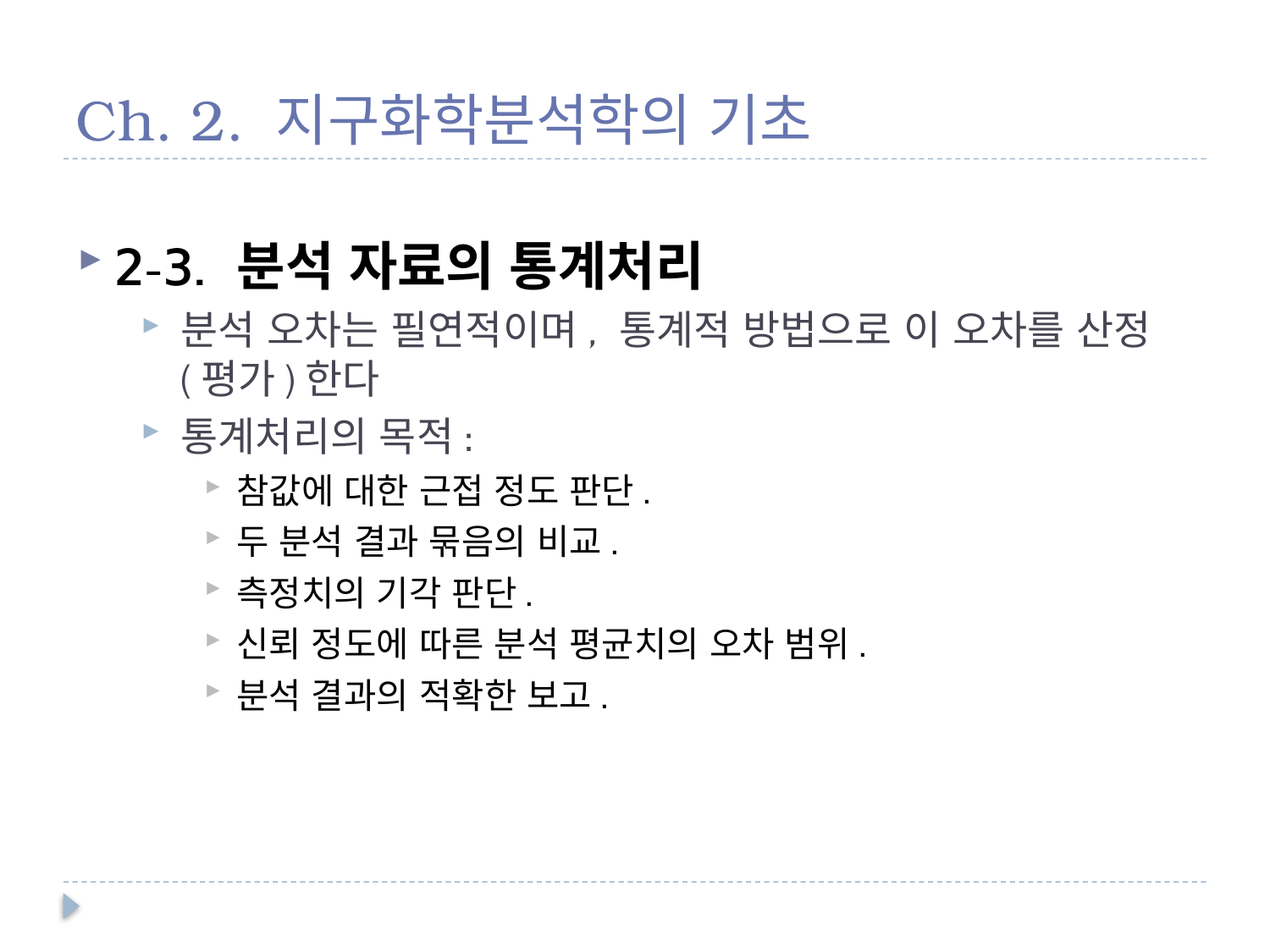

# Ch. 2. 지구화학분석학의 기초
2-3. 분석 자료의 통계처리
분석 오차는 필연적이며, 통계적 방법으로 이 오차를 산정(평가)한다
통계처리의 목적:
참값에 대한 근접 정도 판단.
두 분석 결과 묶음의 비교.
측정치의 기각 판단.
신뢰 정도에 따른 분석 평균치의 오차 범위.
분석 결과의 적확한 보고.